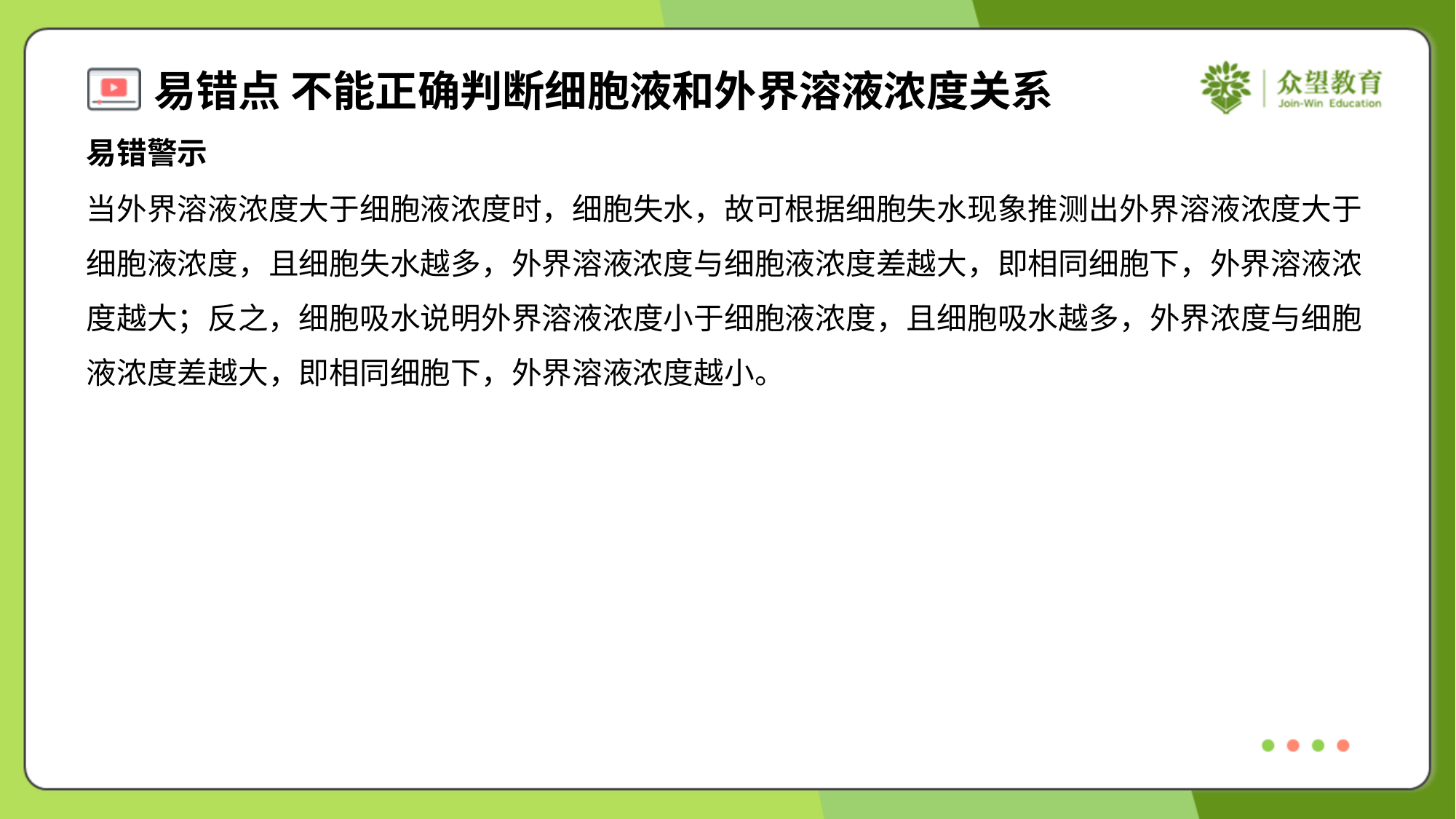

易错警示
当外界溶液浓度大于细胞液浓度时，细胞失水，故可根据细胞失水现象推测出外界溶液浓度大于
细胞液浓度，且细胞失水越多，外界溶液浓度与细胞液浓度差越大，即相同细胞下，外界溶液浓
度越大；反之，细胞吸水说明外界溶液浓度小于细胞液浓度，且细胞吸水越多，外界浓度与细胞
液浓度差越大，即相同细胞下，外界溶液浓度越小。